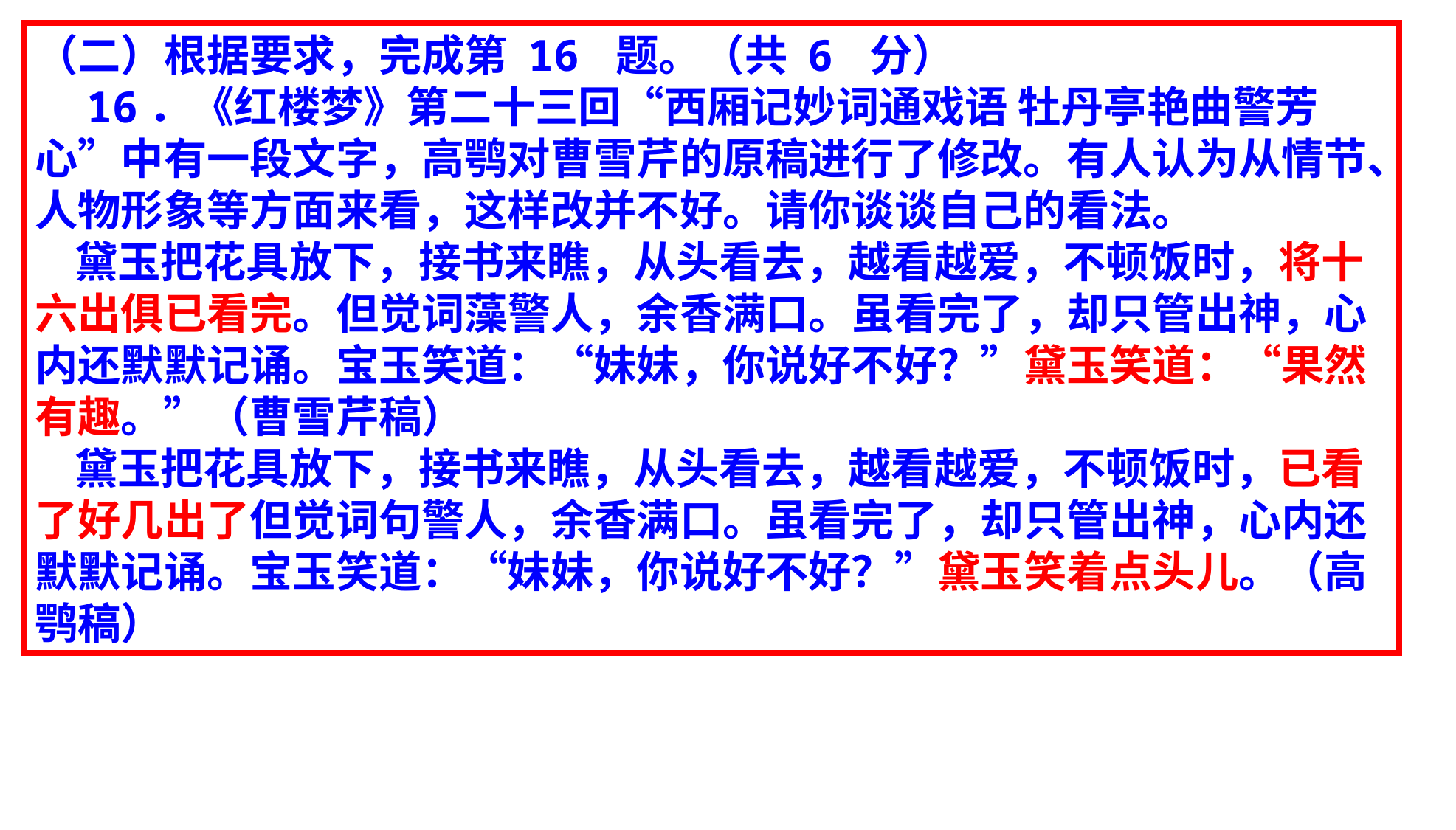

（二）根据要求，完成第 16 题。（共 6 分）
  16．《红楼梦》第二十三回“西厢记妙词通戏语 牡丹亭艳曲警芳心”中有一段文字，高鹗对曹雪芹的原稿进行了修改。有人认为从情节、人物形象等方面来看，这样改并不好。请你谈谈自己的看法。
   黛玉把花具放下，接书来瞧，从头看去，越看越爱，不顿饭时，将十六出俱已看完。但觉词藻警人，余香满口。虽看完了，却只管出神，心内还默默记诵。宝玉笑道：“妹妹，你说好不好？”黛玉笑道：“果然有趣。”（曹雪芹稿）
   黛玉把花具放下，接书来瞧，从头看去，越看越爱，不顿饭时，已看了好几出了但觉词句警人，余香满口。虽看完了，却只管出神，心内还默默记诵。宝玉笑道：“妹妹，你说好不好？”黛玉笑着点头儿。（高鹗稿）